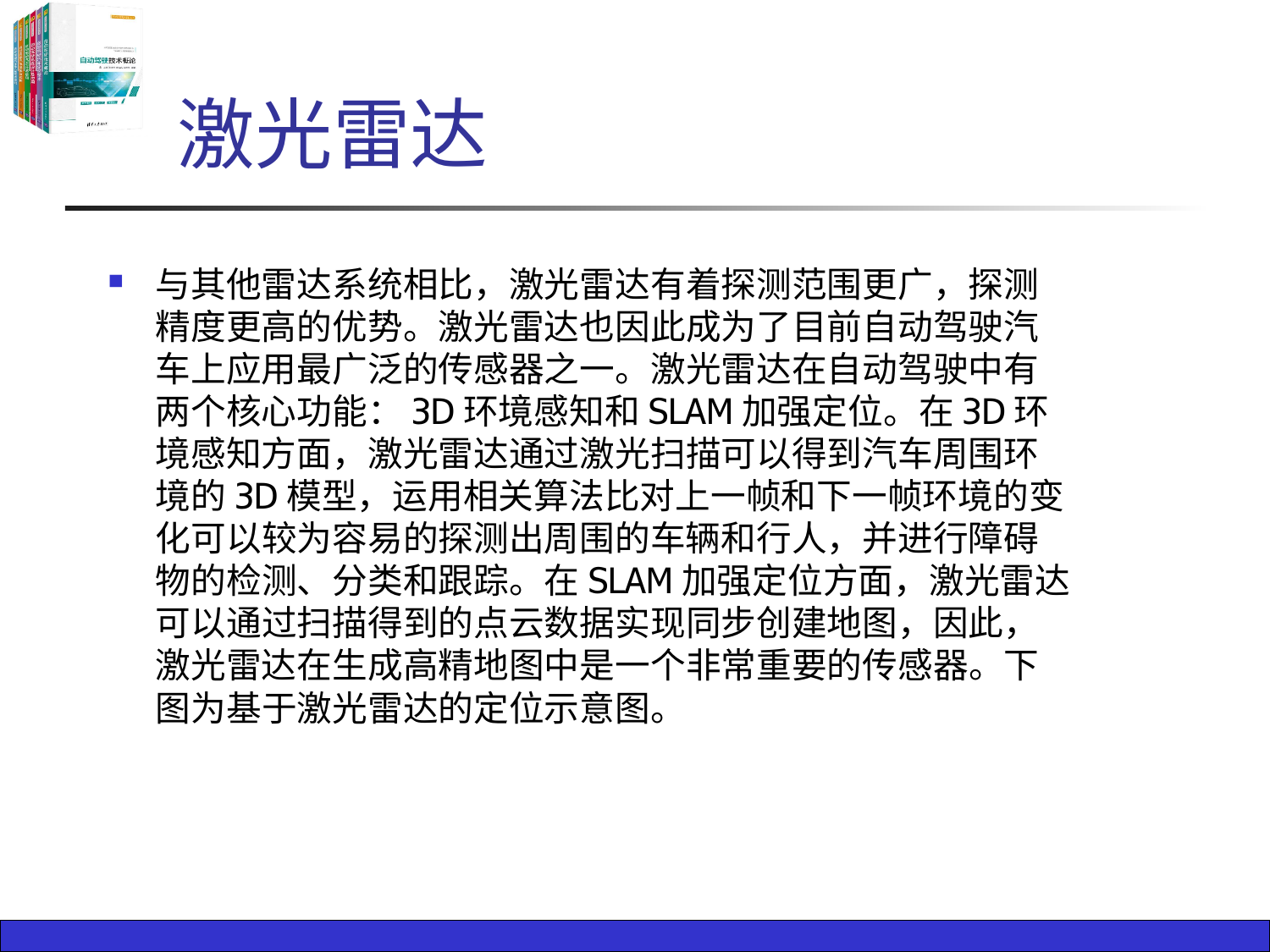

# 激光雷达
与其他雷达系统相比，激光雷达有着探测范围更广，探测精度更高的优势。激光雷达也因此成为了目前自动驾驶汽车上应用最广泛的传感器之一。激光雷达在自动驾驶中有两个核心功能：3D环境感知和SLAM加强定位。在3D环境感知方面，激光雷达通过激光扫描可以得到汽车周围环境的3D模型，运用相关算法比对上一帧和下一帧环境的变化可以较为容易的探测出周围的车辆和行人，并进行障碍物的检测、分类和跟踪。在SLAM加强定位方面，激光雷达可以通过扫描得到的点云数据实现同步创建地图，因此，激光雷达在生成高精地图中是一个非常重要的传感器。下图为基于激光雷达的定位示意图。